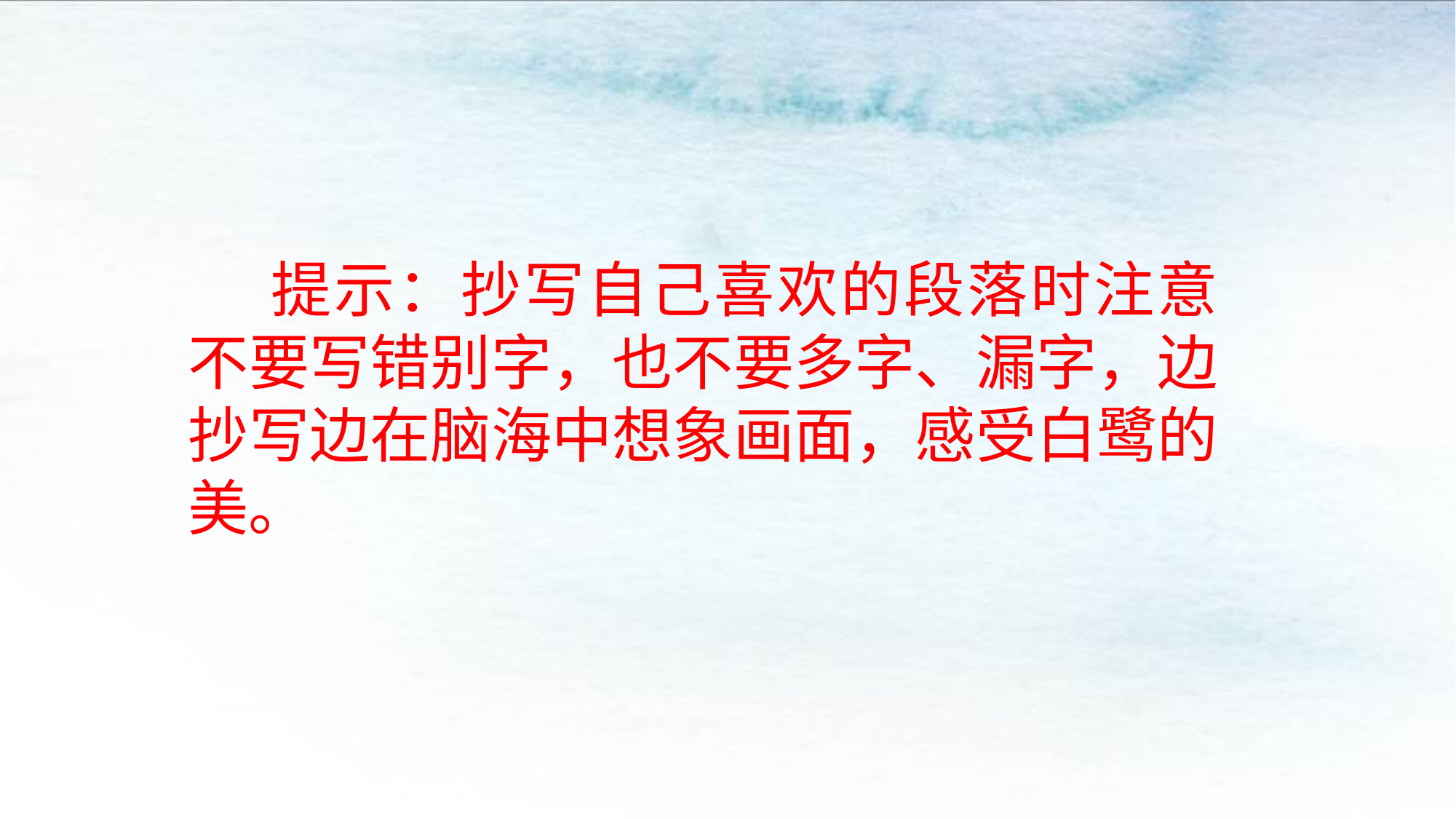

提示：抄写自己喜欢的段落时注意不要写错别字，也不要多字、漏字，边抄写边在脑海中想象画面，感受白鹭的美。